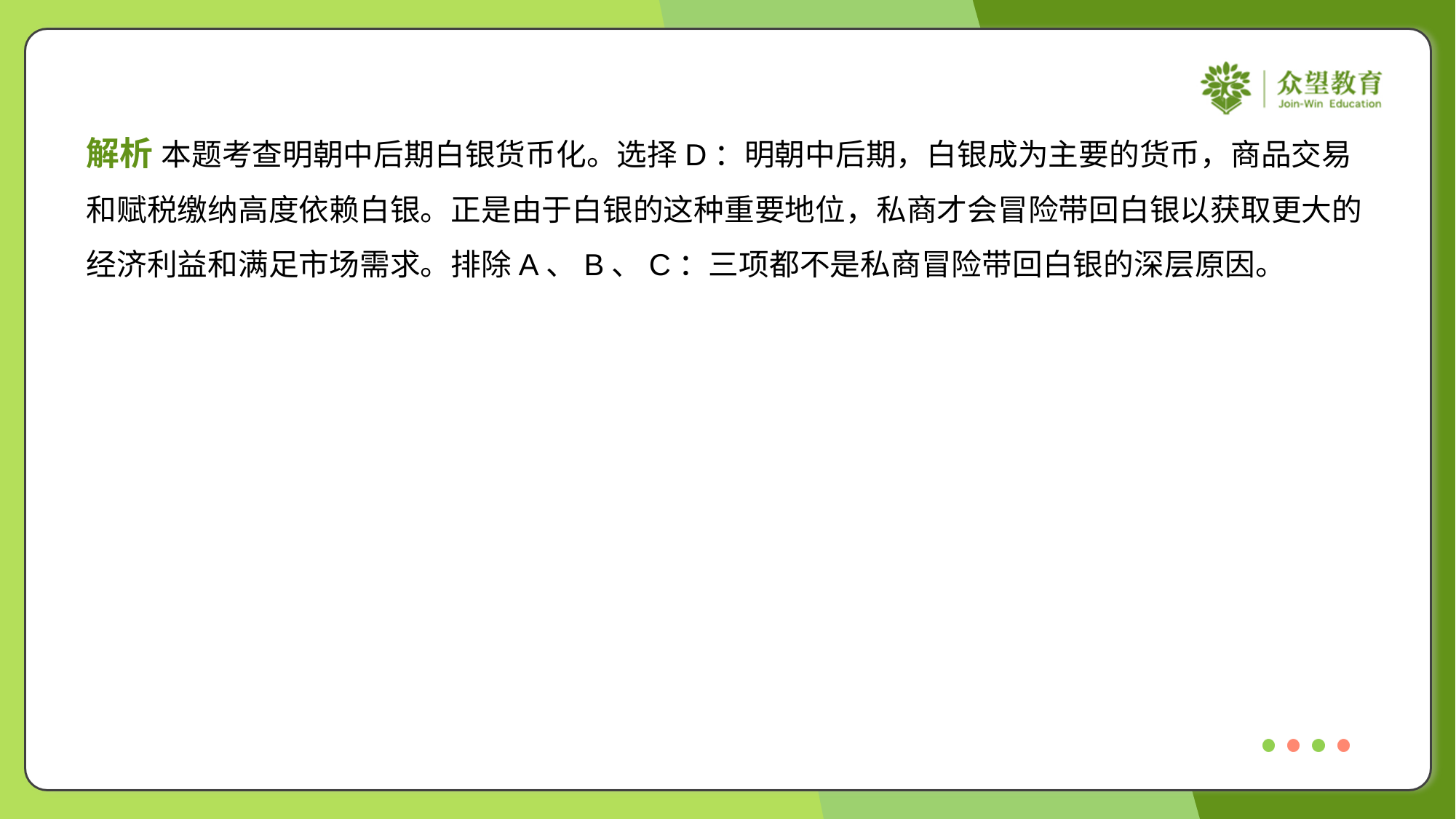

解析 本题考查明朝中后期白银货币化。选择D：明朝中后期，白银成为主要的货币，商品交易
和赋税缴纳高度依赖白银。正是由于白银的这种重要地位，私商才会冒险带回白银以获取更大的
经济利益和满足市场需求。排除A、B、C：三项都不是私商冒险带回白银的深层原因。